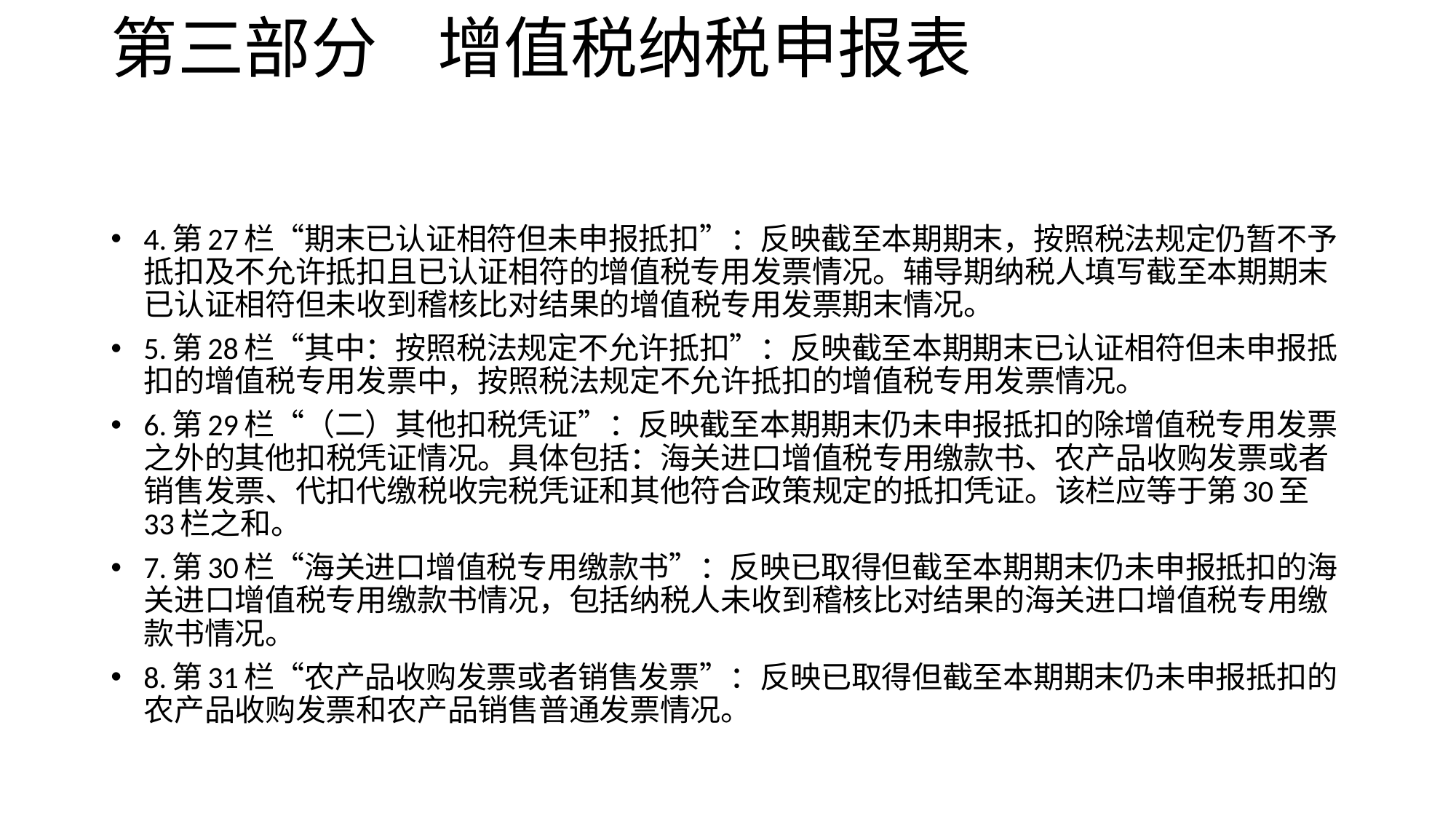

# 第三部分    增值税纳税申报表

4.第27栏“期末已认证相符但未申报抵扣”：反映截至本期期末，按照税法规定仍暂不予抵扣及不允许抵扣且已认证相符的增值税专用发票情况。辅导期纳税人填写截至本期期末已认证相符但未收到稽核比对结果的增值税专用发票期末情况。
5.第28栏“其中：按照税法规定不允许抵扣”：反映截至本期期末已认证相符但未申报抵扣的增值税专用发票中，按照税法规定不允许抵扣的增值税专用发票情况。
6.第29栏“（二）其他扣税凭证”：反映截至本期期末仍未申报抵扣的除增值税专用发票之外的其他扣税凭证情况。具体包括：海关进口增值税专用缴款书、农产品收购发票或者销售发票、代扣代缴税收完税凭证和其他符合政策规定的抵扣凭证。该栏应等于第30至33栏之和。
7.第30栏“海关进口增值税专用缴款书”：反映已取得但截至本期期末仍未申报抵扣的海关进口增值税专用缴款书情况，包括纳税人未收到稽核比对结果的海关进口增值税专用缴款书情况。
8.第31栏“农产品收购发票或者销售发票”：反映已取得但截至本期期末仍未申报抵扣的农产品收购发票和农产品销售普通发票情况。